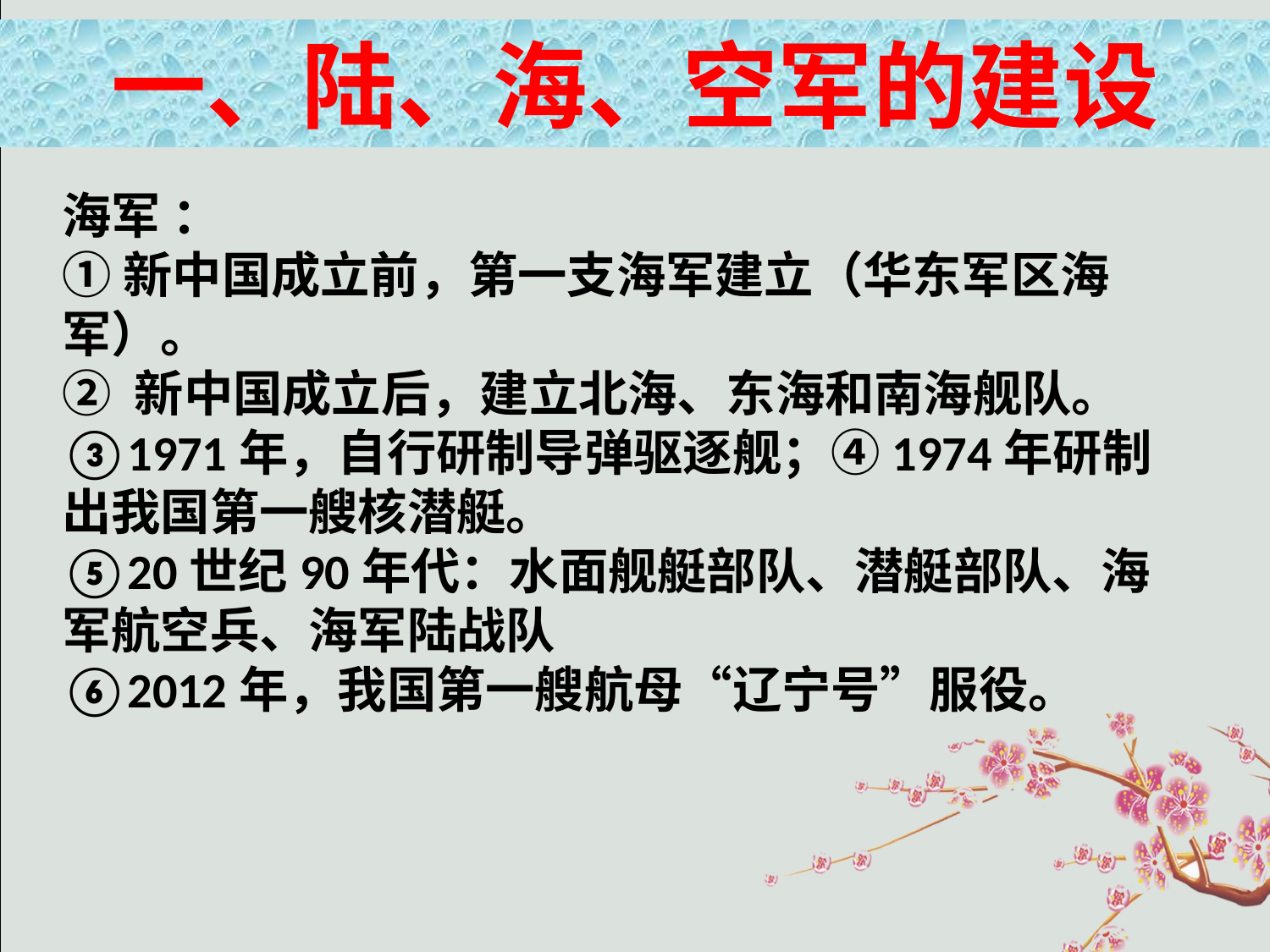

一、陆、海、空军的建设
海军 ：
①新中国成立前，第一支海军建立（华东军区海军）。
② 新中国成立后，建立北海、东海和南海舰队。
③1971年，自行研制导弹驱逐舰；④1974年研制出我国第一艘核潜艇。
⑤20世纪90年代：水面舰艇部队、潜艇部队、海军航空兵、海军陆战队
⑥2012年，我国第一艘航母“辽宁号”服役。